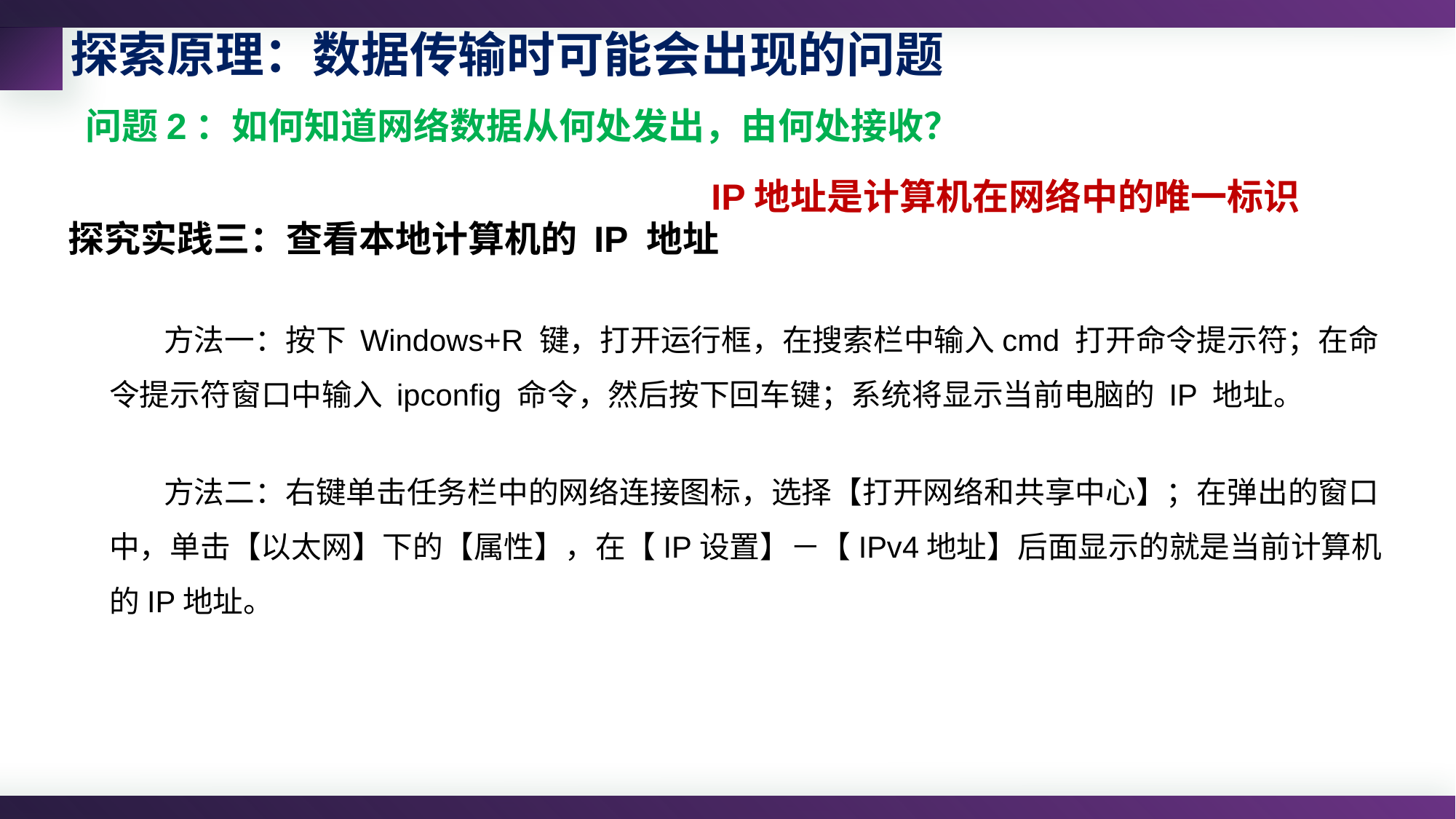

探索原理：数据传输时可能会出现的问题

问题2：如何知道网络数据从何处发出，由何处接收？
IP地址是计算机在网络中的唯一标识
探究实践三：查看本地计算机的 IP 地址
方法一：按下 Windows+R 键，打开运行框，在搜索栏中输入cmd 打开命令提示符；在命令提示符窗口中输入 ipconfig 命令，然后按下回车键；系统将显示当前电脑的 IP 地址。
方法二：右键单击任务栏中的网络连接图标，选择【打开网络和共享中心】；在弹出的窗口中，单击【以太网】下的【属性】，在【IP设置】－【IPv4地址】后面显示的就是当前计算机的IP地址。